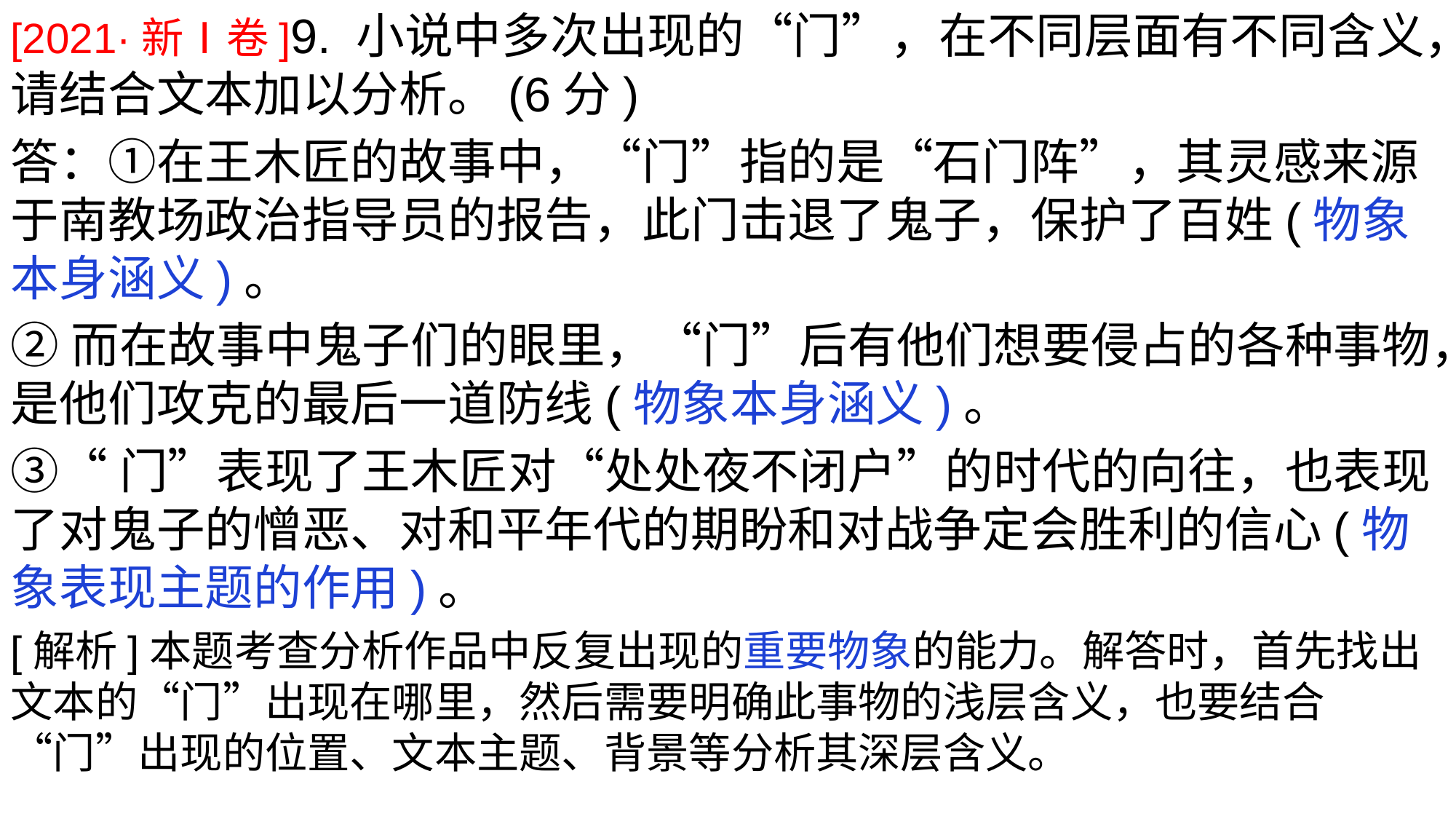

[2021·新Ⅰ卷]9. 小说中多次出现的“门”，在不同层面有不同含义，请结合文本加以分析。(6分)
答：①在王木匠的故事中，“门”指的是“石门阵”，其灵感来源于南教场政治指导员的报告，此门击退了鬼子，保护了百姓(物象本身涵义)。
②而在故事中鬼子们的眼里，“门”后有他们想要侵占的各种事物，是他们攻克的最后一道防线(物象本身涵义)。
③“门”表现了王木匠对“处处夜不闭户”的时代的向往，也表现了对鬼子的憎恶、对和平年代的期盼和对战争定会胜利的信心(物象表现主题的作用)。
[解析]本题考查分析作品中反复出现的重要物象的能力。解答时，首先找出文本的“门”出现在哪里，然后需要明确此事物的浅层含义，也要结合“门”出现的位置、文本主题、背景等分析其深层含义。